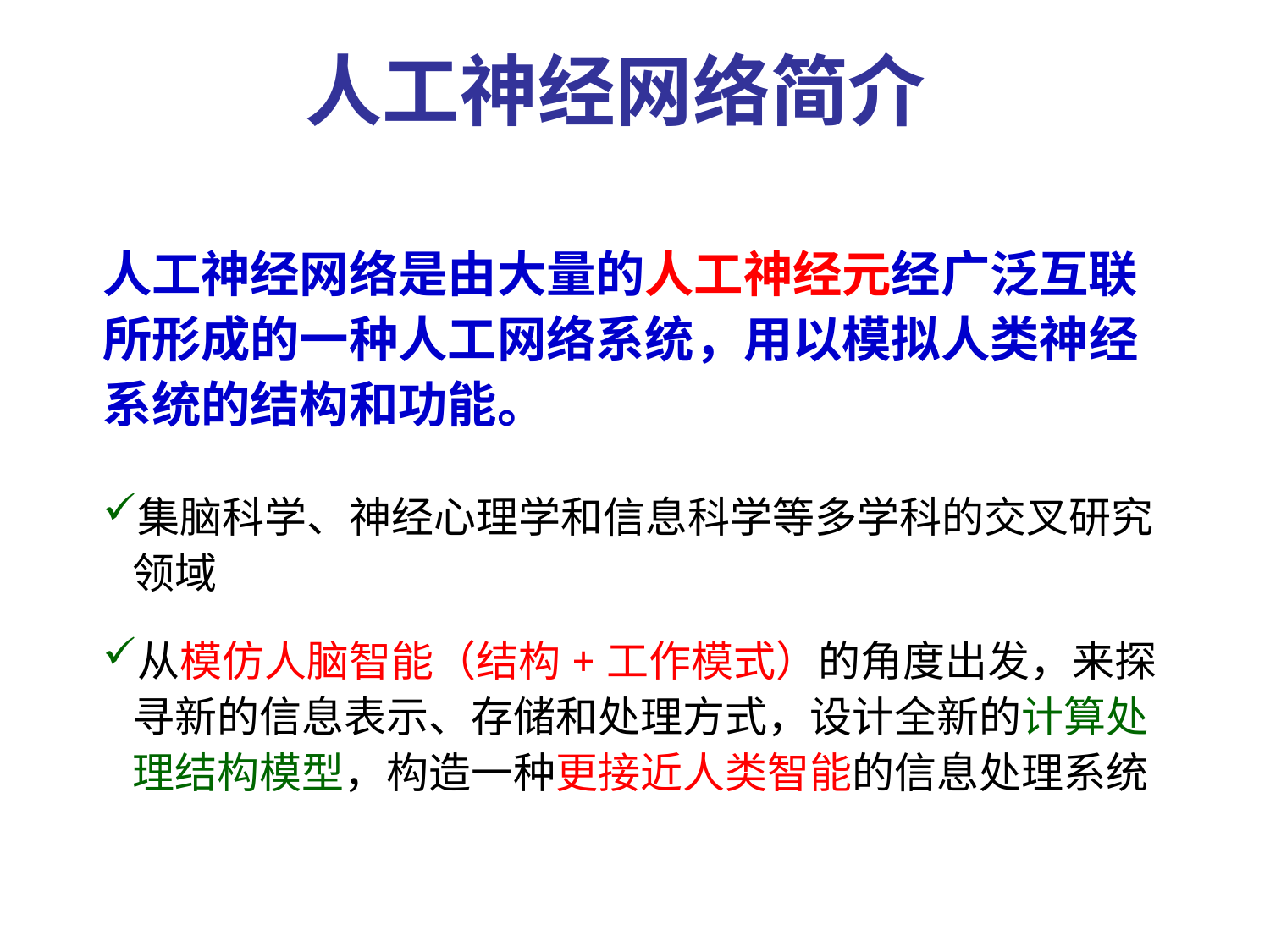

人工神经网络简介
人工神经网络是由大量的人工神经元经广泛互联所形成的一种人工网络系统，用以模拟人类神经系统的结构和功能。
集脑科学、神经心理学和信息科学等多学科的交叉研究领域
从模仿人脑智能（结构+工作模式）的角度出发，来探寻新的信息表示、存储和处理方式，设计全新的计算处理结构模型，构造一种更接近人类智能的信息处理系统